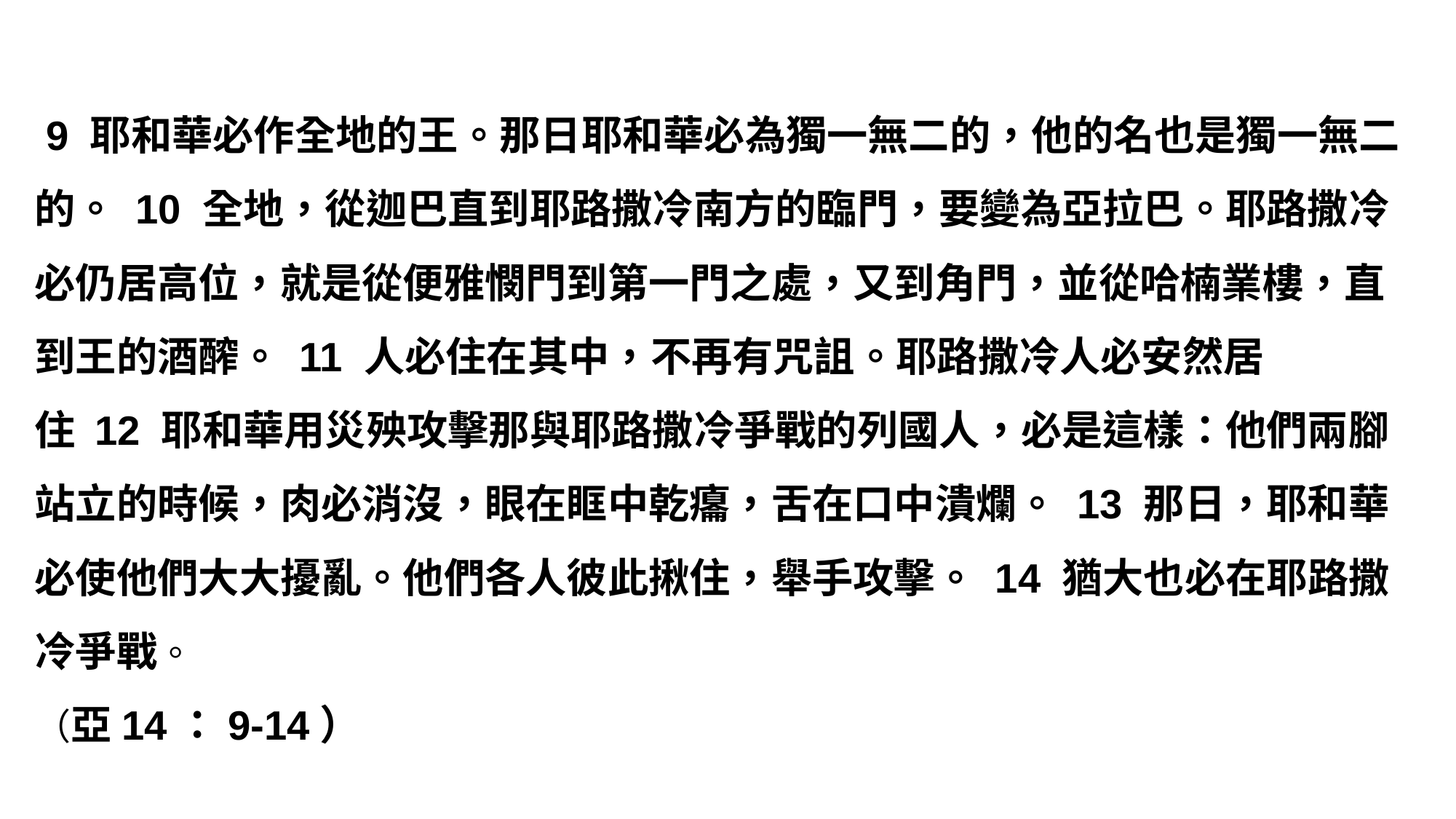

9 耶和華必作全地的王。那日耶和華必為獨一無二的，他的名也是獨一無二的。 10 全地，從迦巴直到耶路撒冷南方的臨門，要變為亞拉巴。耶路撒冷必仍居高位，就是從便雅憫門到第一門之處，又到角門，並從哈楠業樓，直到王的酒醡。 11 人必住在其中，不再有咒詛。耶路撒冷人必安然居住 12 耶和華用災殃攻擊那與耶路撒冷爭戰的列國人，必是這樣：他們兩腳站立的時候，肉必消沒，眼在眶中乾癟，舌在口中潰爛。 13 那日，耶和華必使他們大大擾亂。他們各人彼此揪住，舉手攻擊。 14 猶大也必在耶路撒冷爭戰。
（亞14：9-14）